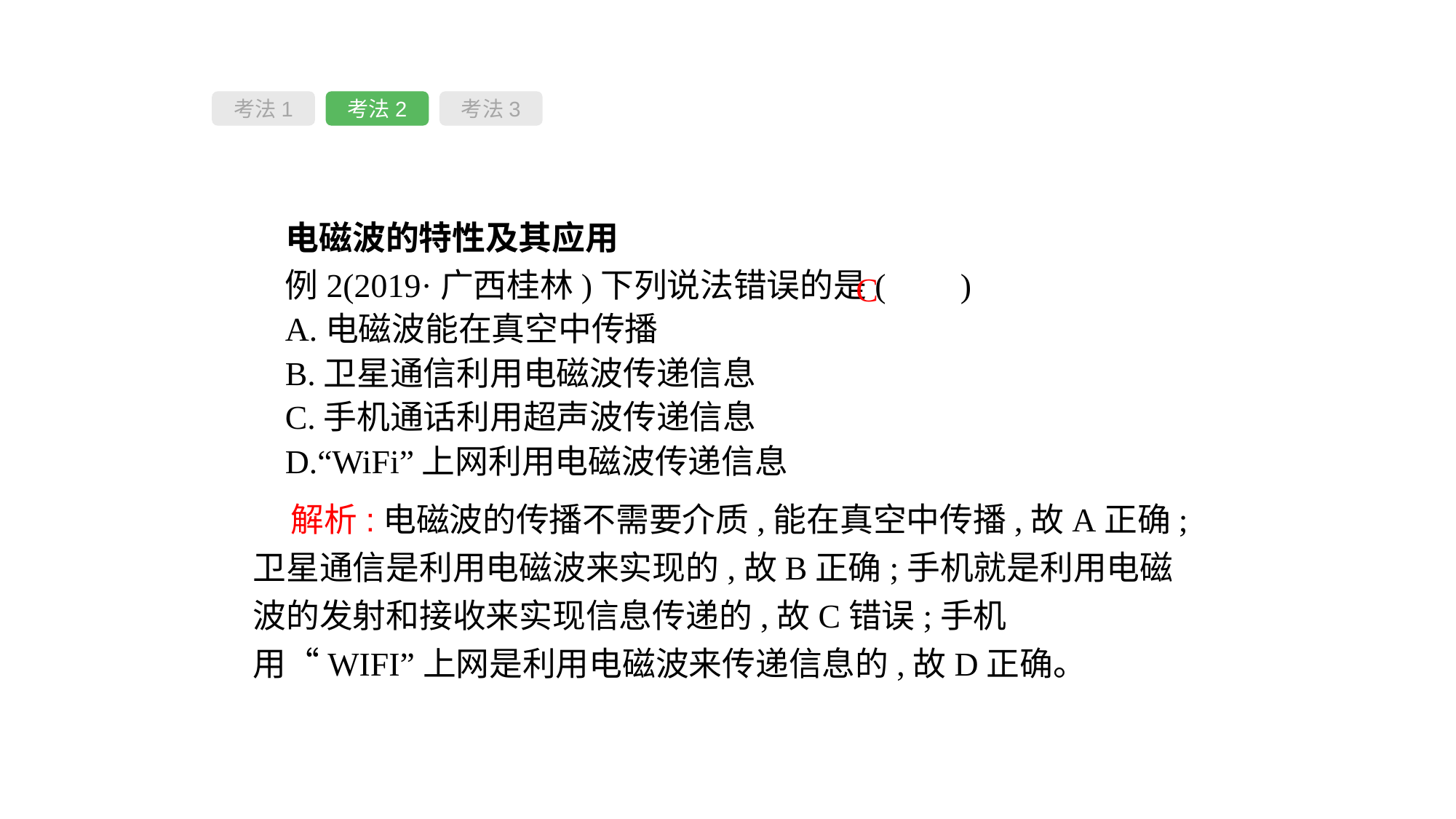

考法1
考法2
考法3
    电磁波的特性及其应用
例2(2019·广西桂林)下列说法错误的是(   　)
A.电磁波能在真空中传播
B.卫星通信利用电磁波传递信息
C.手机通话利用超声波传递信息
D.“WiFi”上网利用电磁波传递信息
C
    解析:电磁波的传播不需要介质,能在真空中传播,故A正确;卫星通信是利用电磁波来实现的,故B正确;手机就是利用电磁波的发射和接收来实现信息传递的,故C错误;手机用“WIFI”上网是利用电磁波来传递信息的,故D正确。